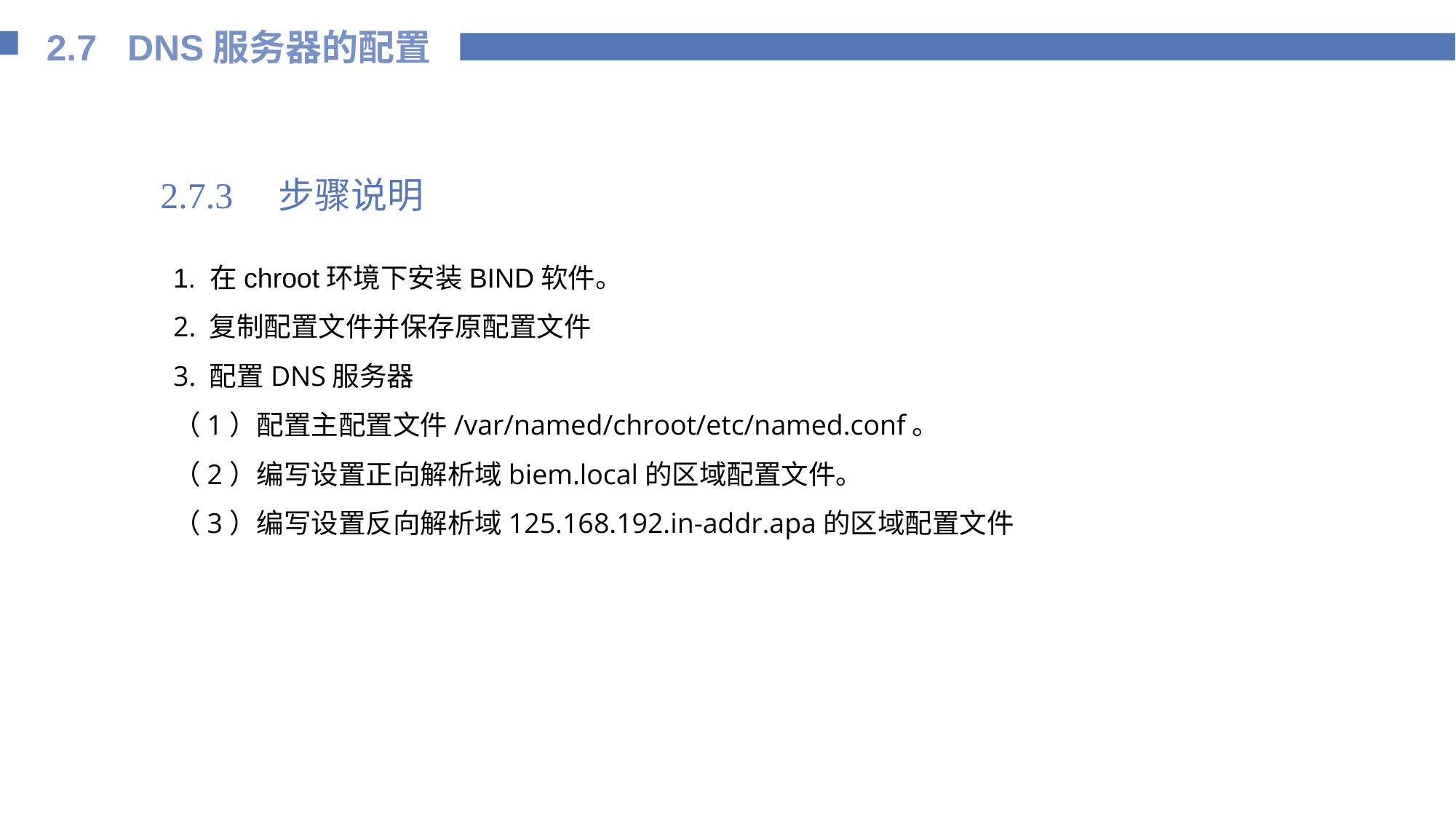

2.7   DNS服务器的配置

2.7.3　步骤说明
1. 在chroot环境下安装BIND软件。
2. 复制配置文件并保存原配置文件
3. 配置DNS服务器
（1）配置主配置文件/var/named/chroot/etc/named.conf。
（2）编写设置正向解析域biem.local的区域配置文件。
（3）编写设置反向解析域125.168.192.in-addr.apa的区域配置文件